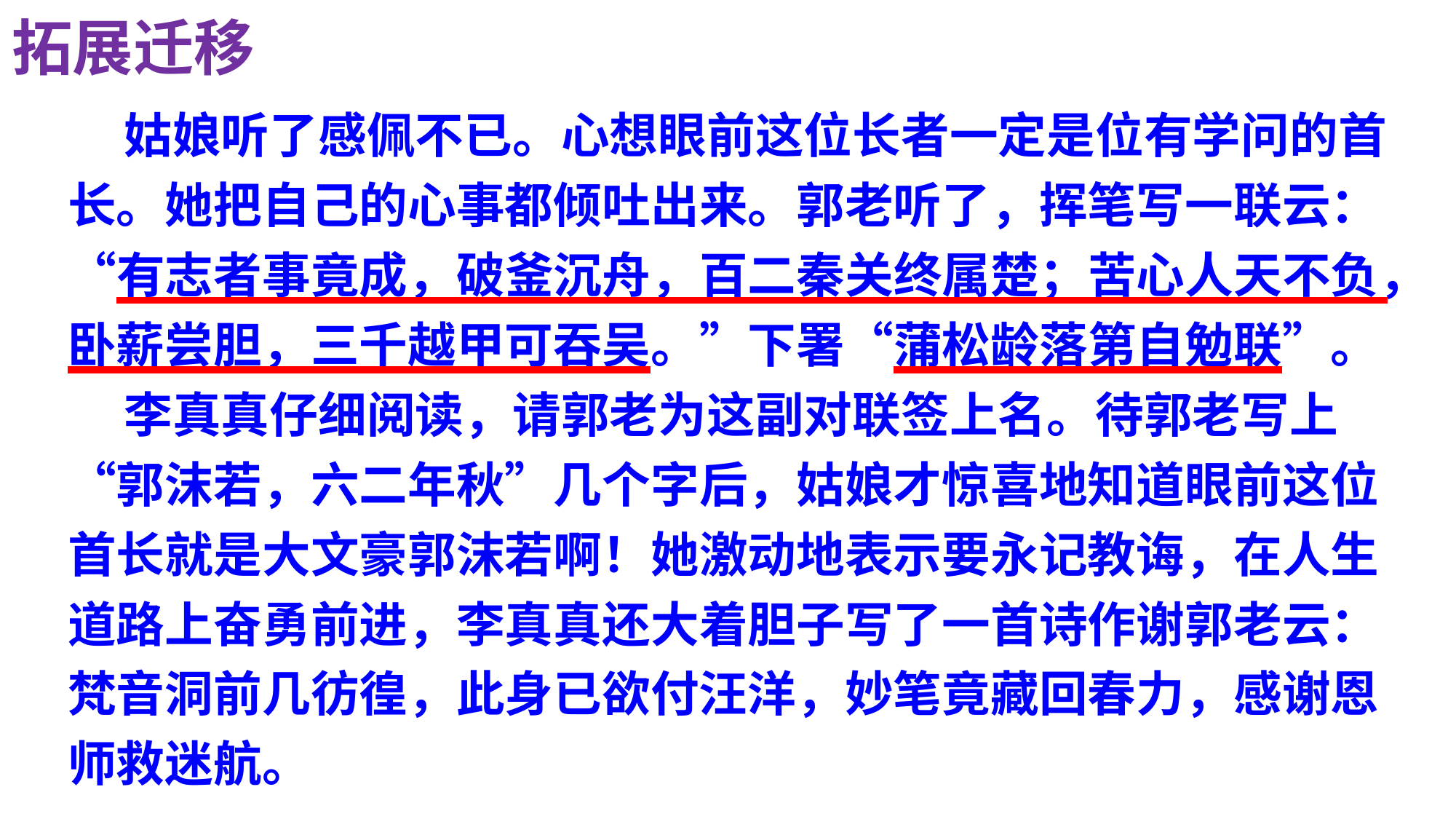

拓展迁移
    姑娘听了感佩不已。心想眼前这位长者一定是位有学问的首长。她把自己的心事都倾吐出来。郭老听了，挥笔写一联云：“有志者事竟成，破釜沉舟，百二秦关终属楚；苦心人天不负，卧薪尝胆，三千越甲可吞吴。”下署“蒲松龄落第自勉联”。
    李真真仔细阅读，请郭老为这副对联签上名。待郭老写上“郭沫若，六二年秋”几个字后，姑娘才惊喜地知道眼前这位首长就是大文豪郭沫若啊！她激动地表示要永记教诲，在人生道路上奋勇前进，李真真还大着胆子写了一首诗作谢郭老云：梵音洞前几彷徨，此身已欲付汪洋，妙笔竟藏回春力，感谢恩师救迷航。